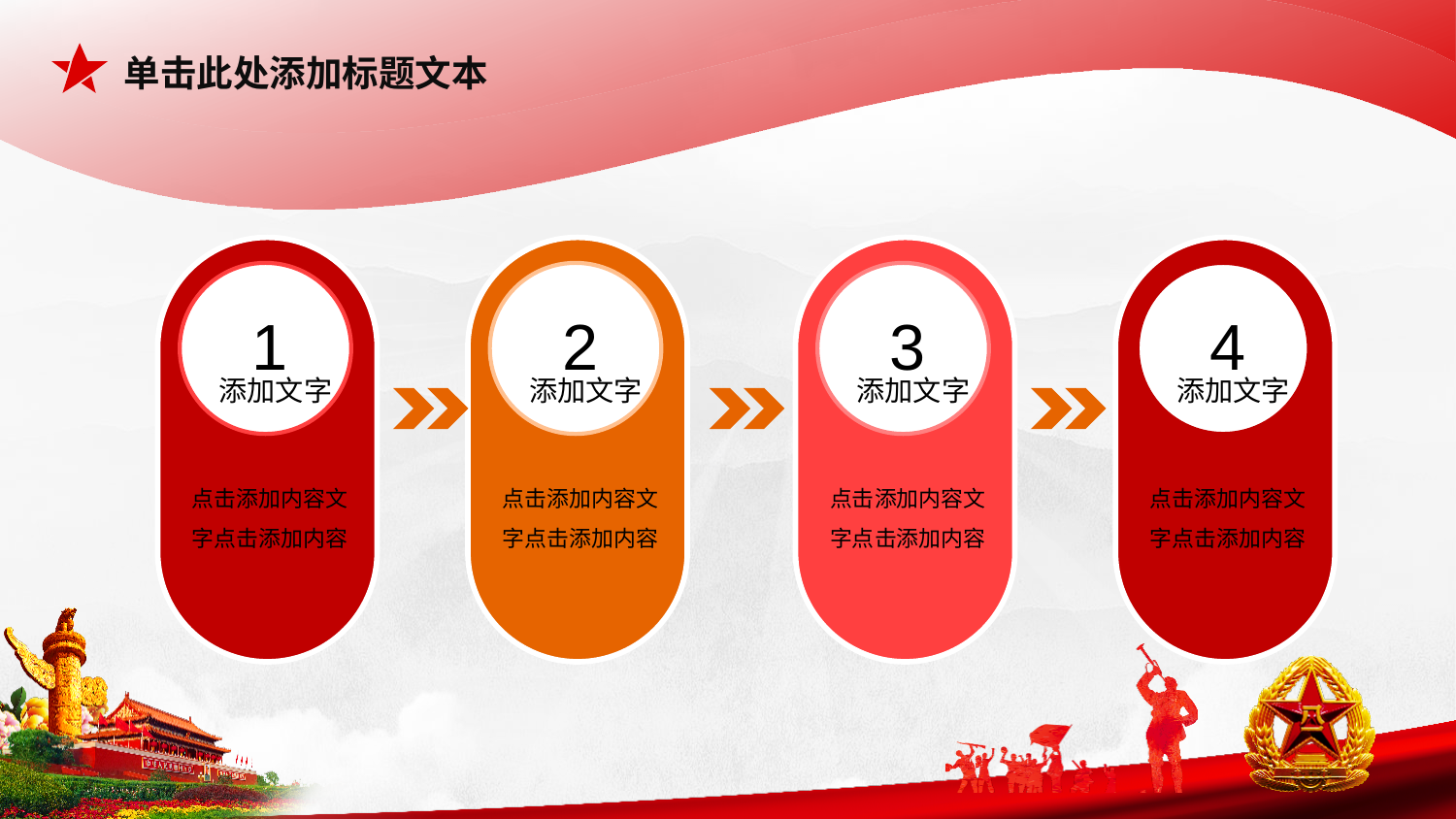

单击此处添加标题文本
1

添加文字
点击添加内容文字点击添加内容
2

添加文字
点击添加内容文字点击添加内容
3

添加文字
点击添加内容文字点击添加内容
4

添加文字
点击添加内容文字点击添加内容